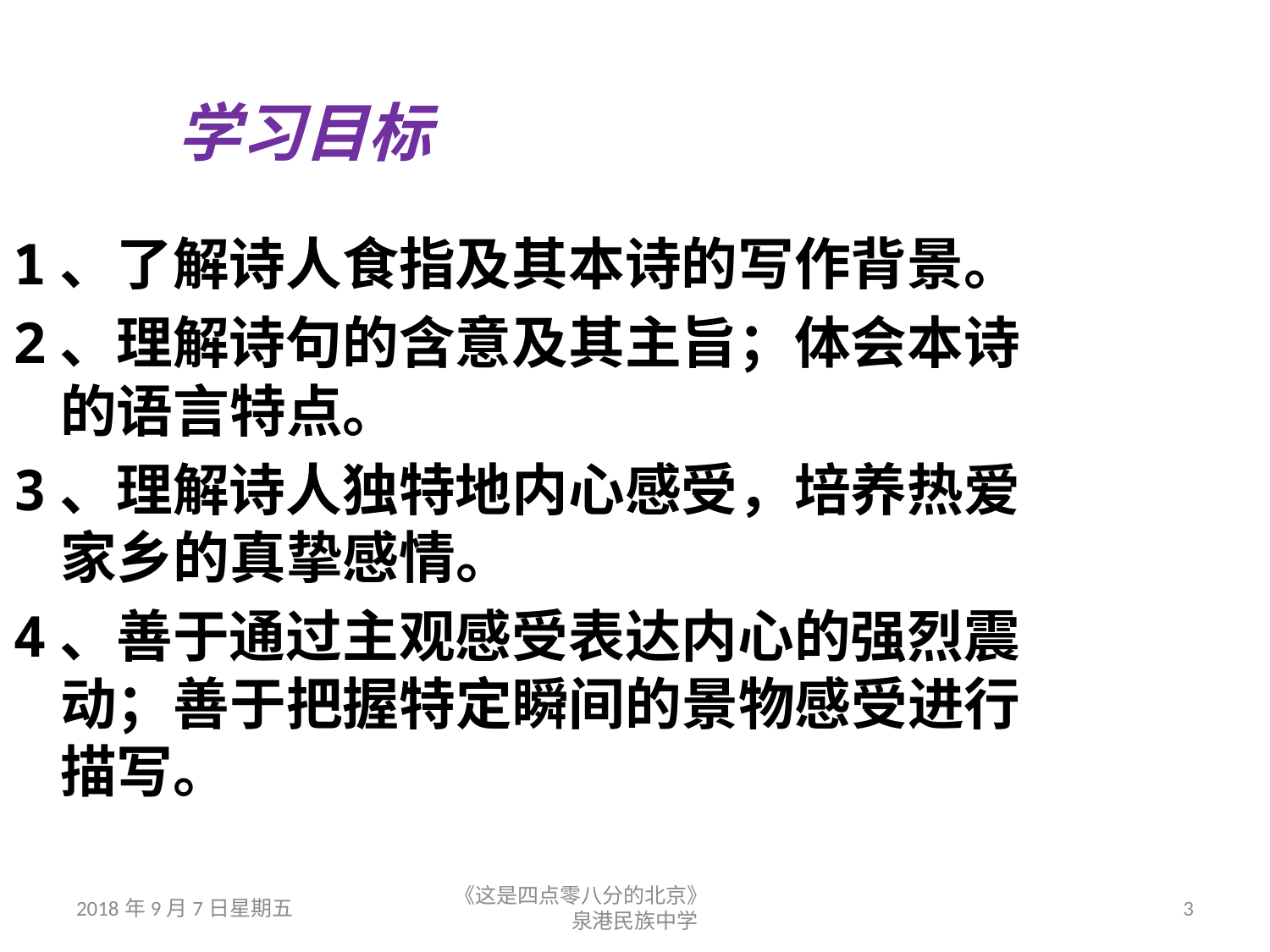

学习目标
1、了解诗人食指及其本诗的写作背景。
2、理解诗句的含意及其主旨；体会本诗的语言特点。
3、理解诗人独特地内心感受，培养热爱家乡的真挚感情。
4、善于通过主观感受表达内心的强烈震动；善于把握特定瞬间的景物感受进行描写。
2018年9月7日星期五
《这是四点零八分的北京》                        泉港民族中学
3